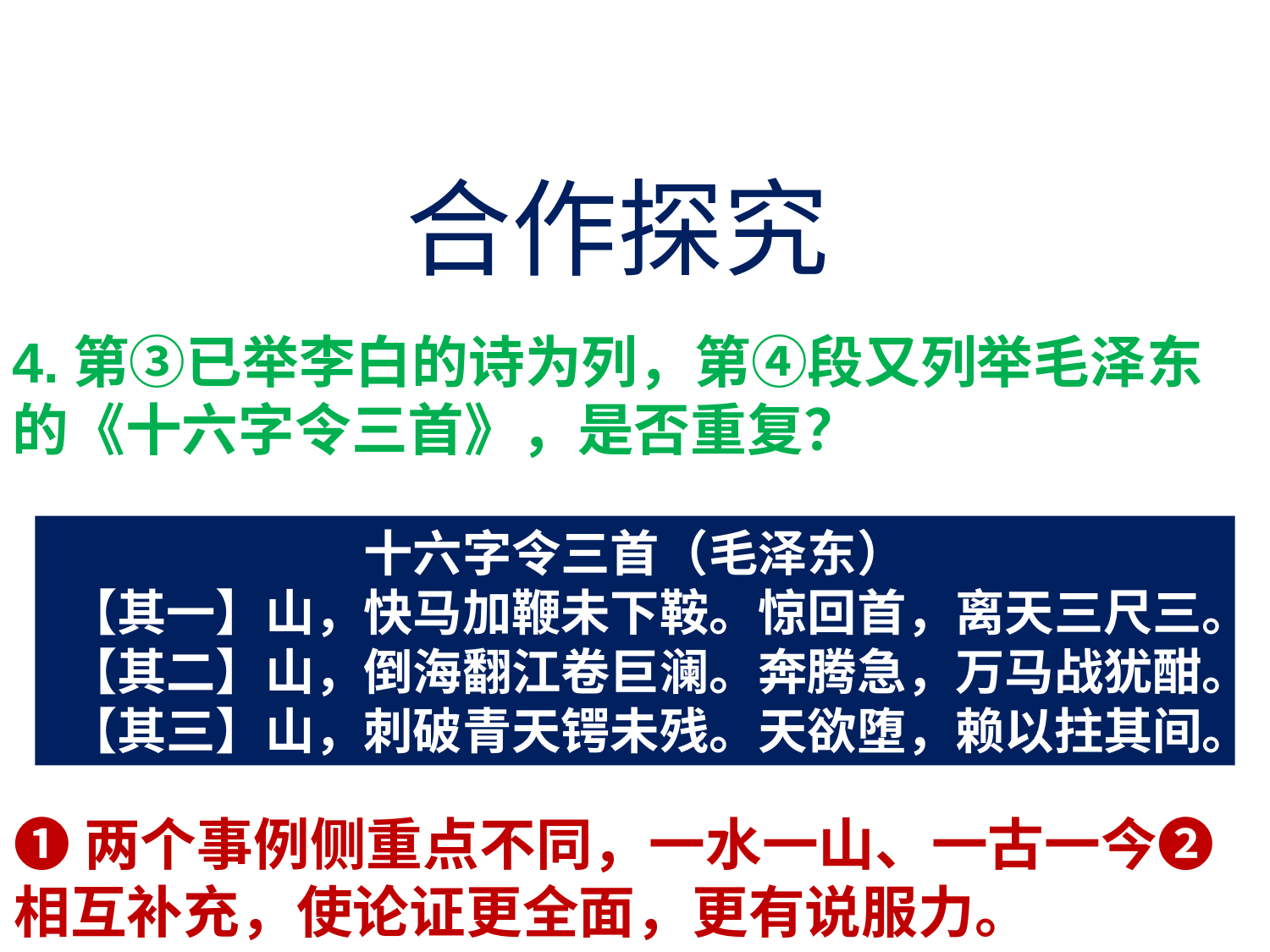

合作探究
4.第③已举李白的诗为列，第④段又列举毛泽东的《十六字令三首》，是否重复？
十六字令三首（毛泽东）
【其一】山，快马加鞭未下鞍。惊回首，离天三尺三。
【其二】山，倒海翻江卷巨澜。奔腾急，万马战犹酣。
【其三】山，刺破青天锷未残。天欲堕，赖以拄其间。
❶两个事例侧重点不同，一水一山、一古一今❷相互补充，使论证更全面，更有说服力。